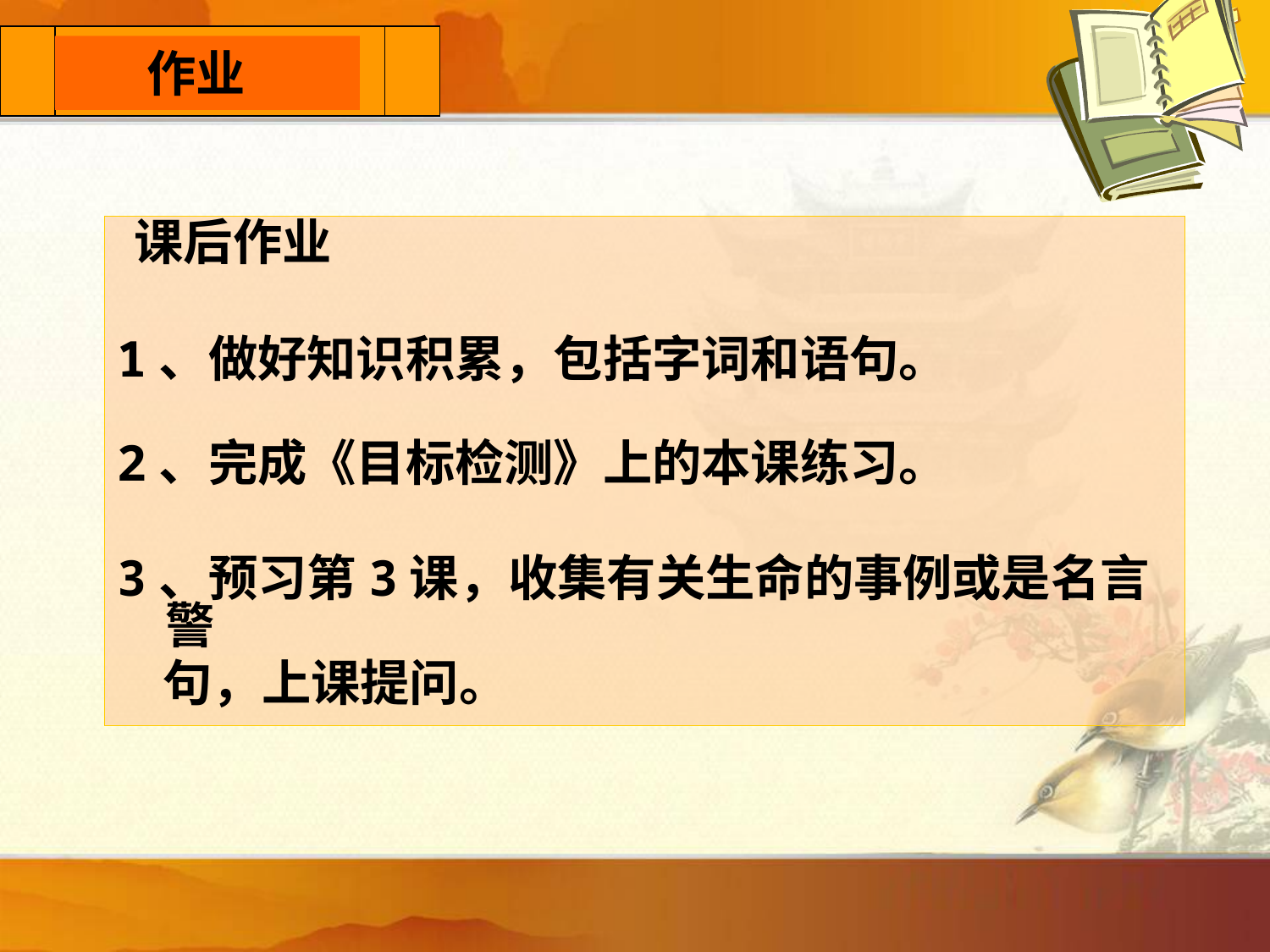

预习检查
 　小故事
      作业
 课后作业
1、做好知识积累，包括字词和语句。
2、完成《目标检测》上的本课练习。

3、预习第3课，收集有关生命的事例或是名言警
   句，上课提问。